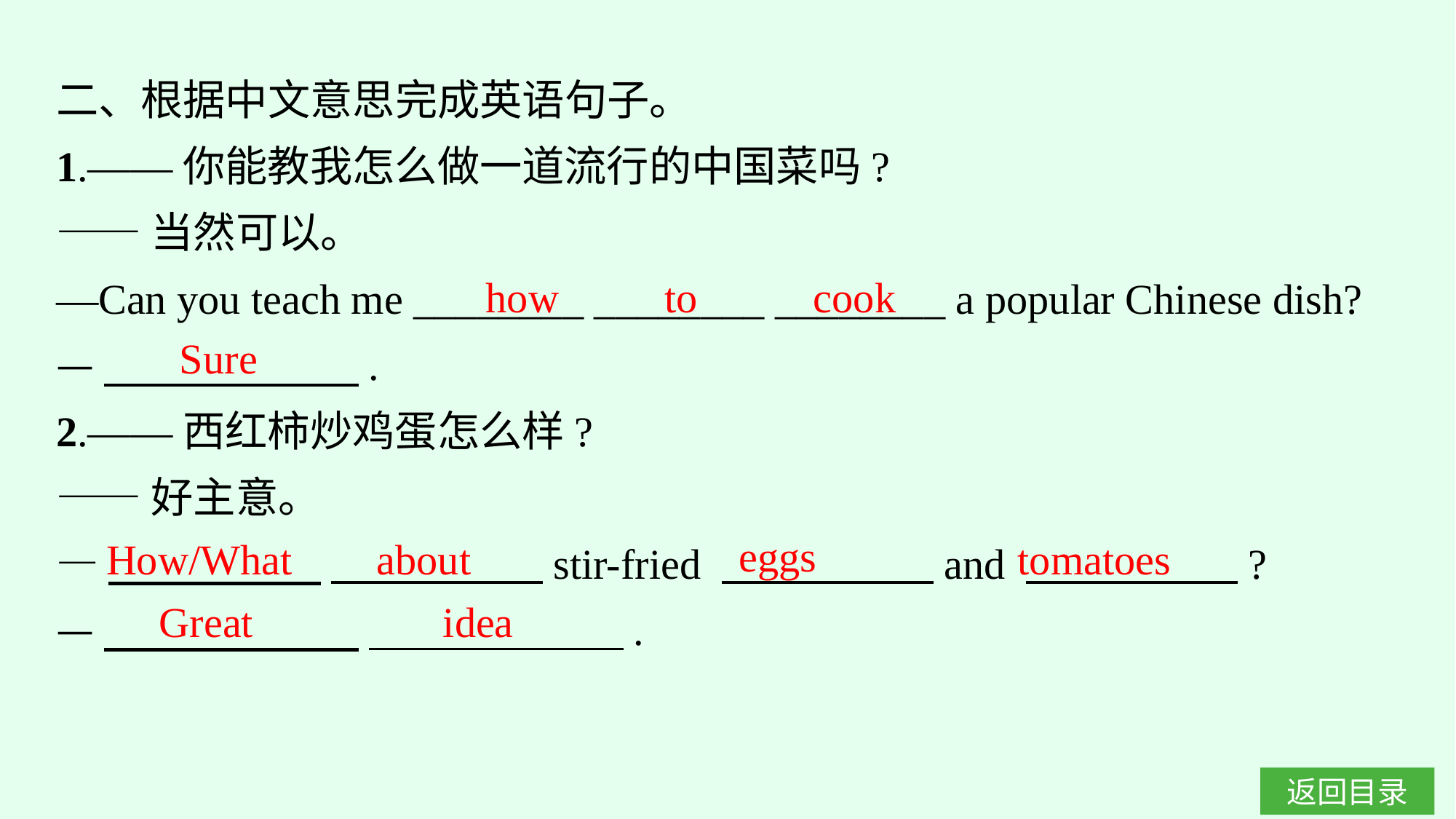

二、根据中文意思完成英语句子。
1.——你能教我怎么做一道流行的中国菜吗?
——当然可以。
—Can you teach me ________ ________ ________ a popular Chinese dish?
—　　　　　　.
2.——西红柿炒鸡蛋怎么样?
——好主意。
—　　　　　 　　　　　stir-fried 　　　　　and 　　　　　?
—　　　　　　 　　　　　　.
how          to           cook
Sure
eggs
tomatoes
How/What        about
Great                  idea